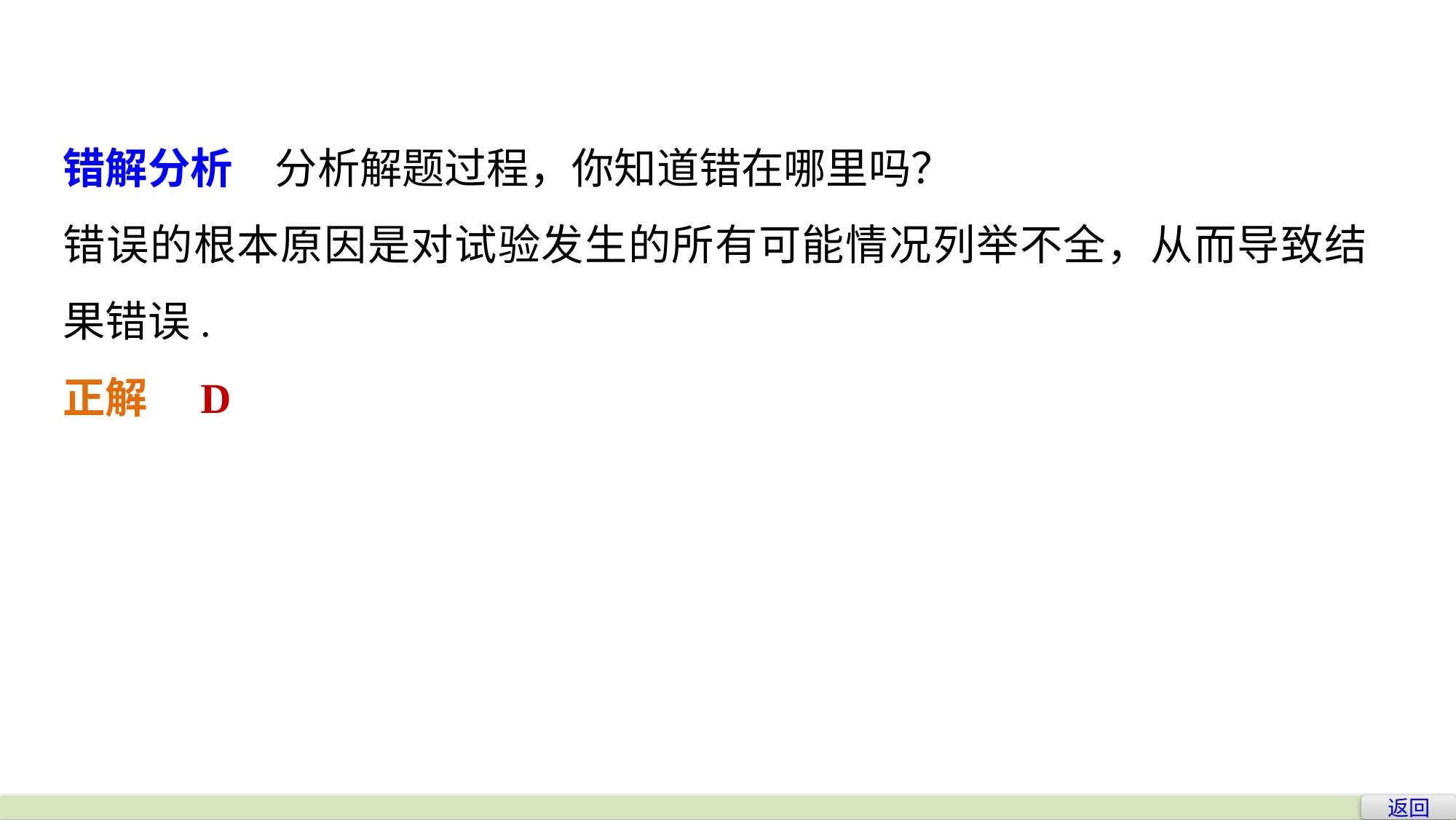

错解分析　分析解题过程，你知道错在哪里吗？
错误的根本原因是对试验发生的所有可能情况列举不全，从而导致结果错误.
正解　D
返回